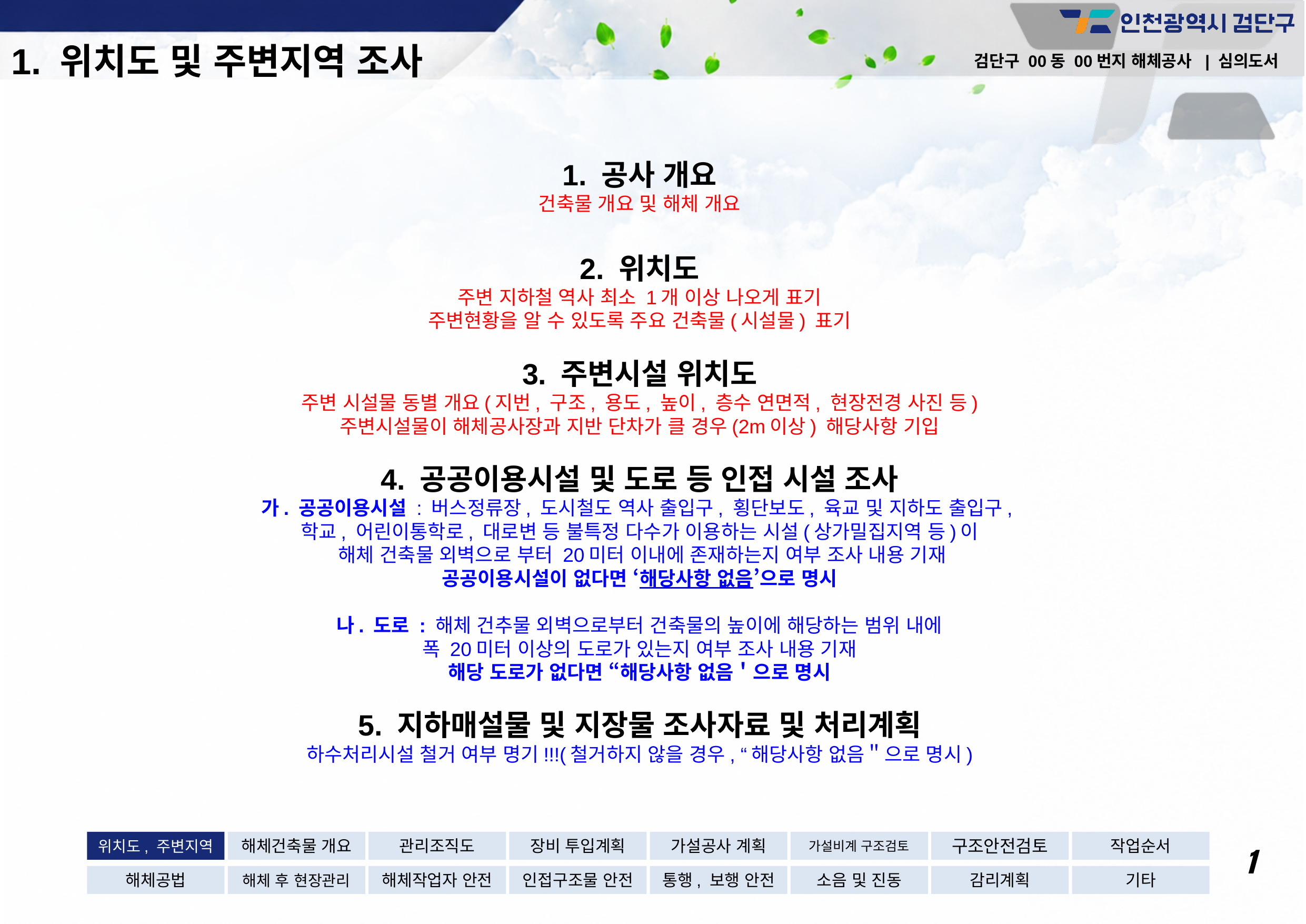

1. 위치도 및 주변지역 조사
검단구 00동 00번지 해체공사  | 심의도서
# 1. 공사 개요 건축물 개요 및 해체 개요 2. 위치도 주변 지하철 역사 최소 1개 이상 나오게 표기 주변현황을 알 수 있도록 주요 건축물(시설물) 표기 3. 주변시설 위치도 주변 시설물 동별 개요(지번, 구조, 용도, 높이, 층수 연면적, 현장전경 사진 등) 주변시설물이 해체공사장과 지반 단차가 클 경우(2m이상) 해당사항 기입 4. 공공이용시설 및 도로 등 인접 시설 조사 가. 공공이용시설 : 버스정류장, 도시철도 역사 출입구, 횡단보도, 육교 및 지하도 출입구, 학교, 어린이통학로, 대로변 등 불특정 다수가 이용하는 시설(상가밀집지역 등)이 해체 건축물 외벽으로 부터 20미터 이내에 존재하는지 여부 조사 내용 기재 공공이용시설이 없다면 ‘해당사항 없음’으로 명시 나. 도로 : 해체 건추물 외벽으로부터 건축물의 높이에 해당하는 범위 내에 폭 20미터 이상의 도로가 있는지 여부 조사 내용 기재 해당 도로가 없다면 “해당사항 없음＇으로 명시 5. 지하매설물 및 지장물 조사자료 및 처리계획 하수처리시설 철거 여부 명기!!!(철거하지 않을 경우, “해당사항 없음＂으로 명시)
위치도, 주변지역
해체건축물 개요
관리조직도
장비 투입계획
가설공사 계획
가설비계 구조검토
구조안전검토
작업순서
해체공법
해체 후 현장관리
해체작업자 안전
인접구조물 안전
통행, 보행 안전
소음 및 진동
감리계획
기타
1